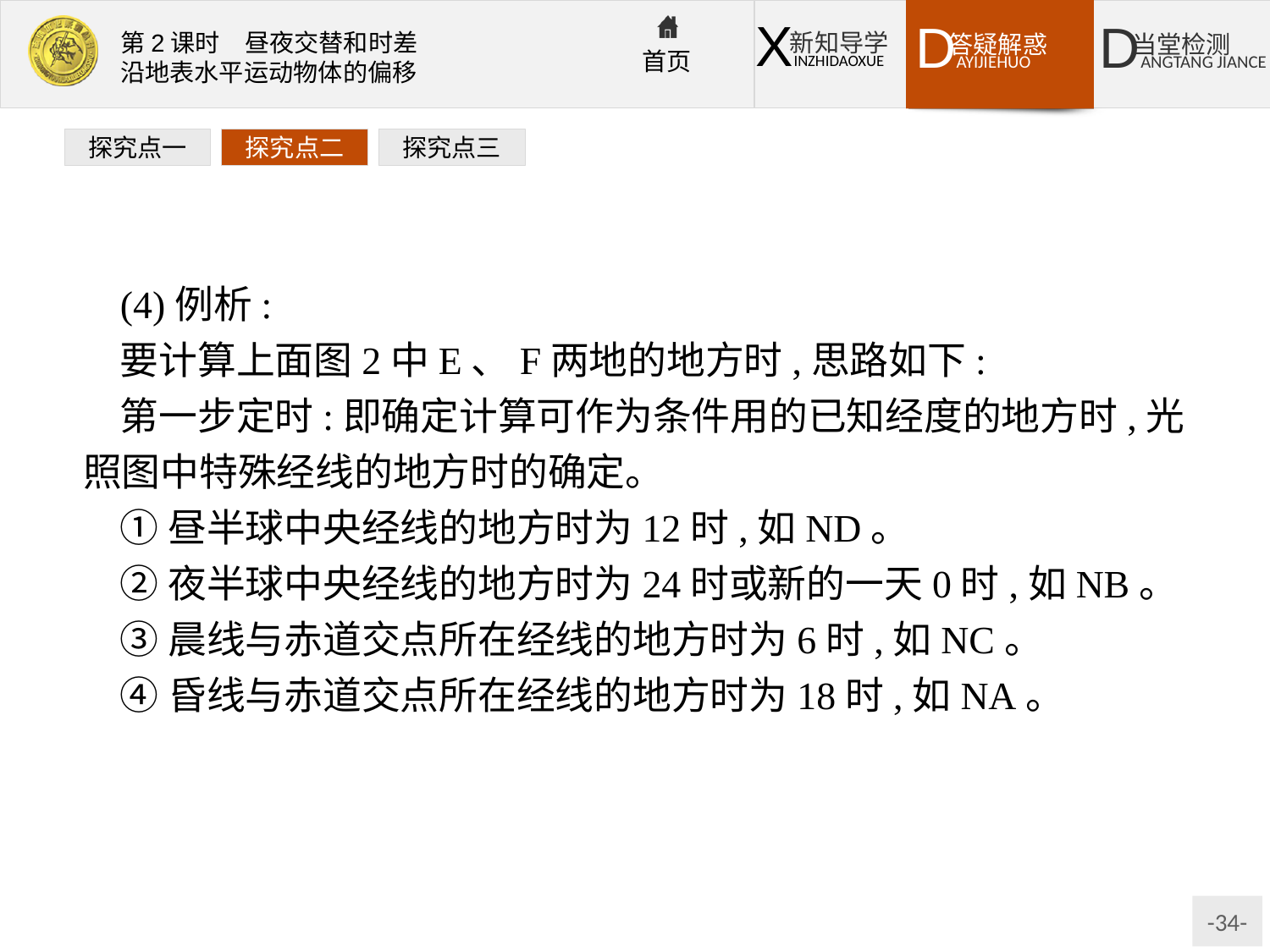

探究点一
探究点二
探究点三
(4)例析:
要计算上面图2中E、F两地的地方时,思路如下:
第一步定时:即确定计算可作为条件用的已知经度的地方时,光照图中特殊经线的地方时的确定。
①昼半球中央经线的地方时为12时,如ND。
②夜半球中央经线的地方时为24时或新的一天0时,如NB。
③晨线与赤道交点所在经线的地方时为6时,如NC。
④昏线与赤道交点所在经线的地方时为18时,如NA。